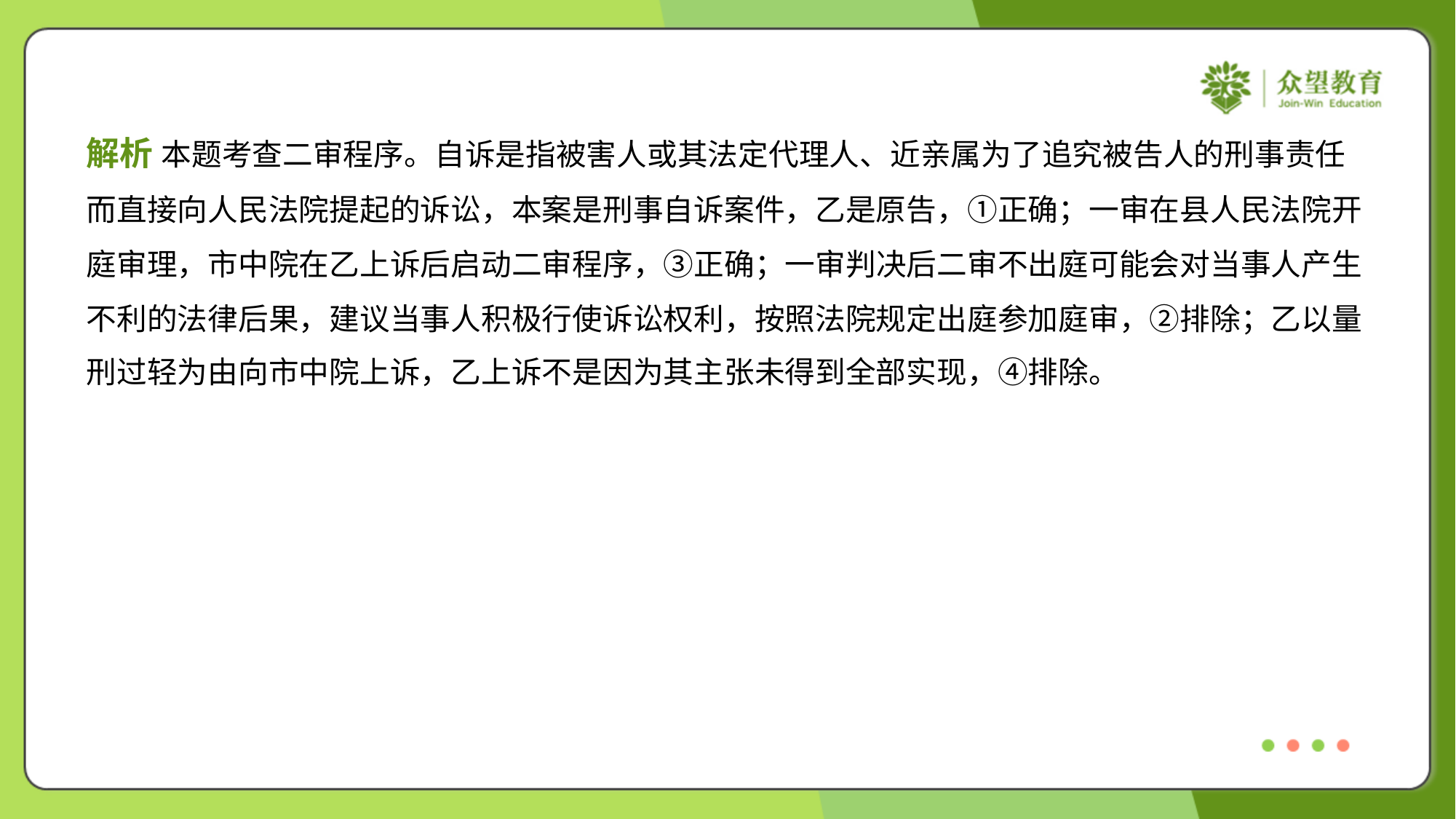

解析 本题考查二审程序。自诉是指被害人或其法定代理人、近亲属为了追究被告人的刑事责任
而直接向人民法院提起的诉讼，本案是刑事自诉案件，乙是原告，①正确；一审在县人民法院开
庭审理，市中院在乙上诉后启动二审程序，③正确；一审判决后二审不出庭可能会对当事人产生
不利的法律后果，建议当事人积极行使诉讼权利，按照法院规定出庭参加庭审，②排除；乙以量
刑过轻为由向市中院上诉，乙上诉不是因为其主张未得到全部实现，④排除。